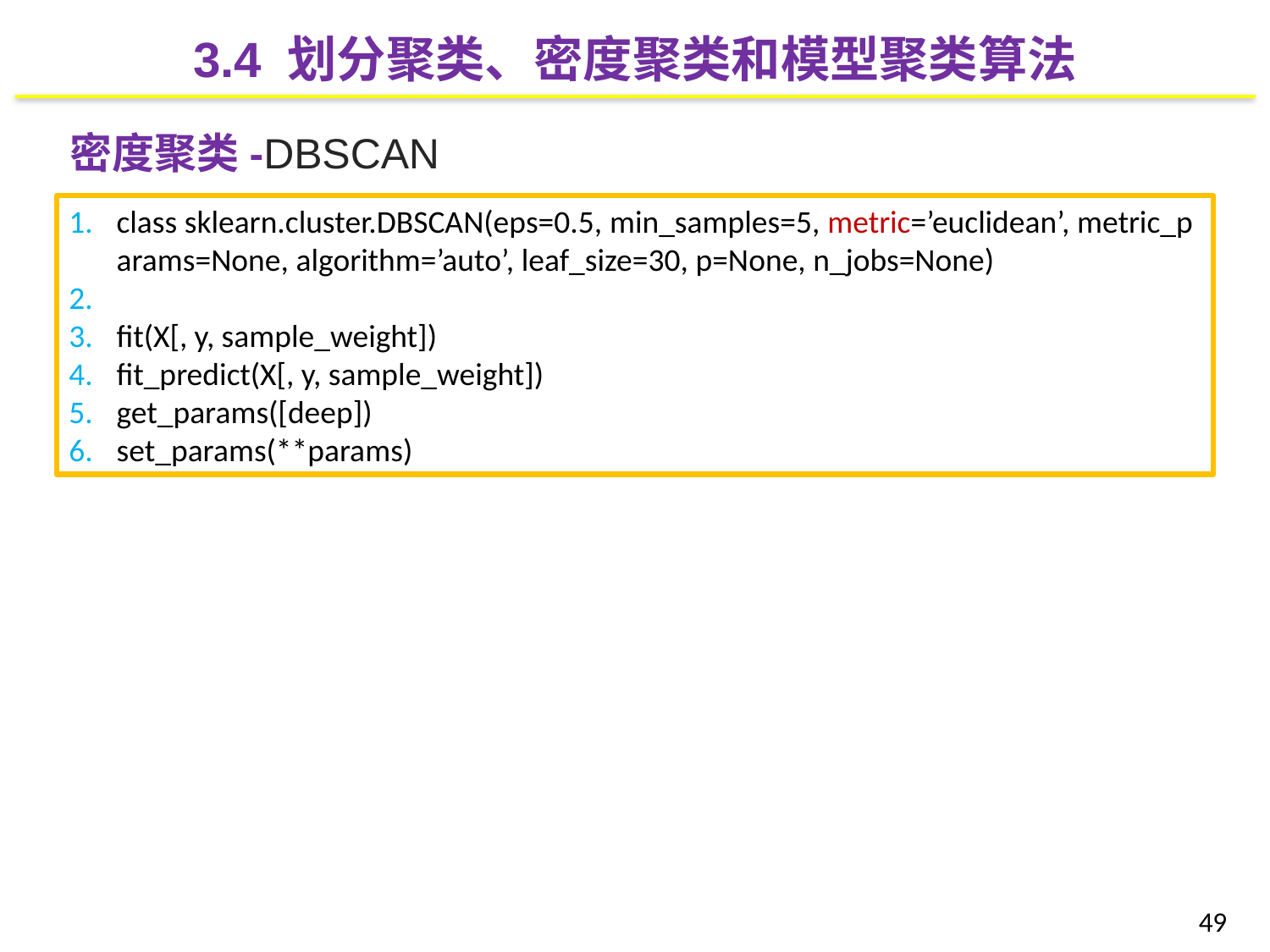

3.4 划分聚类、密度聚类和模型聚类算法
密度聚类-DBSCAN

class sklearn.cluster.DBSCAN(eps=0.5, min_samples=5, metric=’euclidean’, metric_params=None, algorithm=’auto’, leaf_size=30, p=None, n_jobs=None)

fit(X[, y, sample_weight])
fit_predict(X[, y, sample_weight])
get_params([deep])
set_params(**params)
49